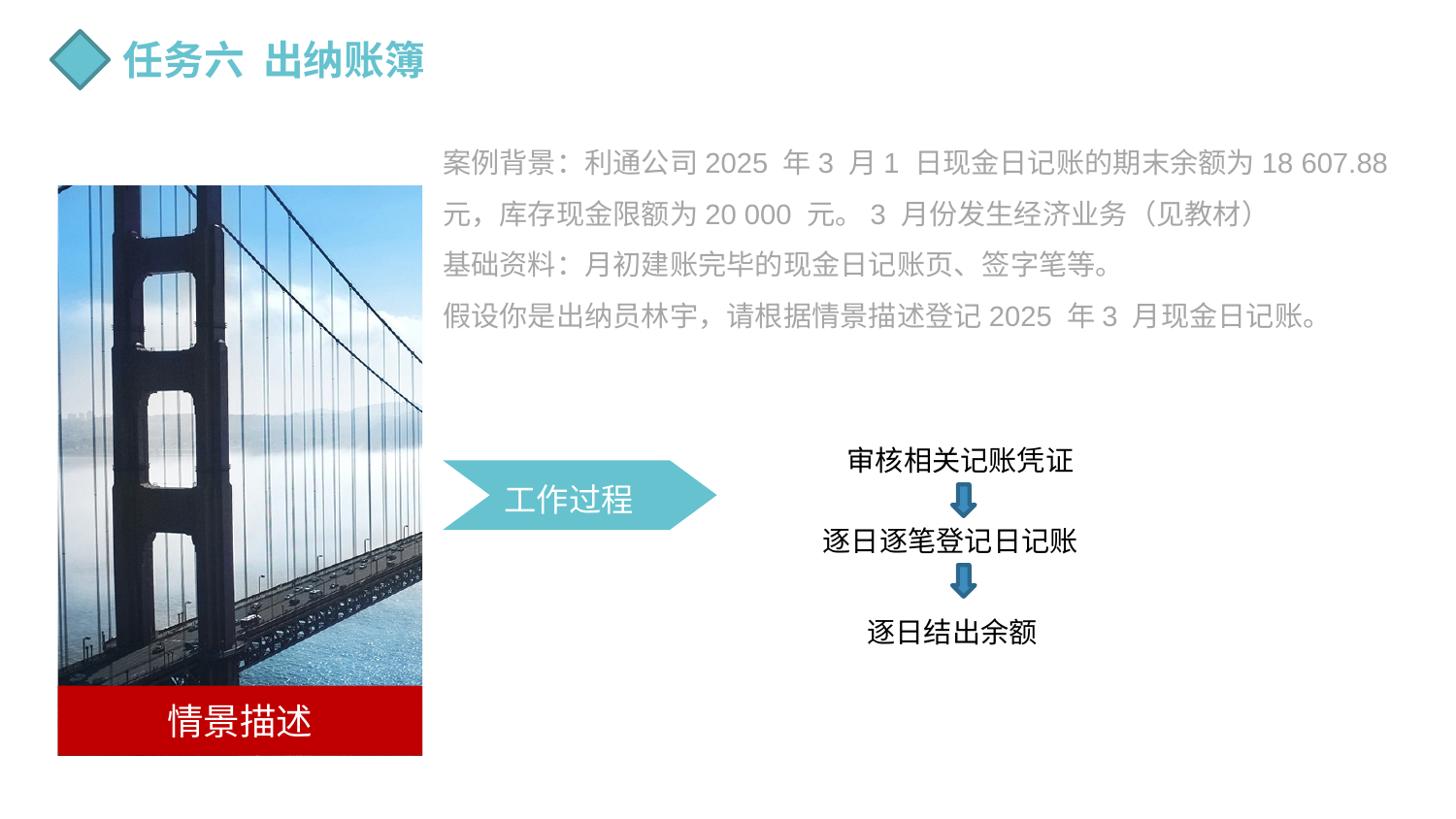

任务六  出纳账簿

案例背景：利通公司2025 年3 月1 日现金日记账的期末余额为18 607.88
元，库存现金限额为20 000 元。3 月份发生经济业务（见教材）
基础资料：月初建账完毕的现金日记账页、签字笔等。
假设你是出纳员林宇，请根据情景描述登记2025 年3 月现金日记账。

情景描述
审核相关记账凭证
工作过程

逐日逐笔登记日记账

逐日结出余额